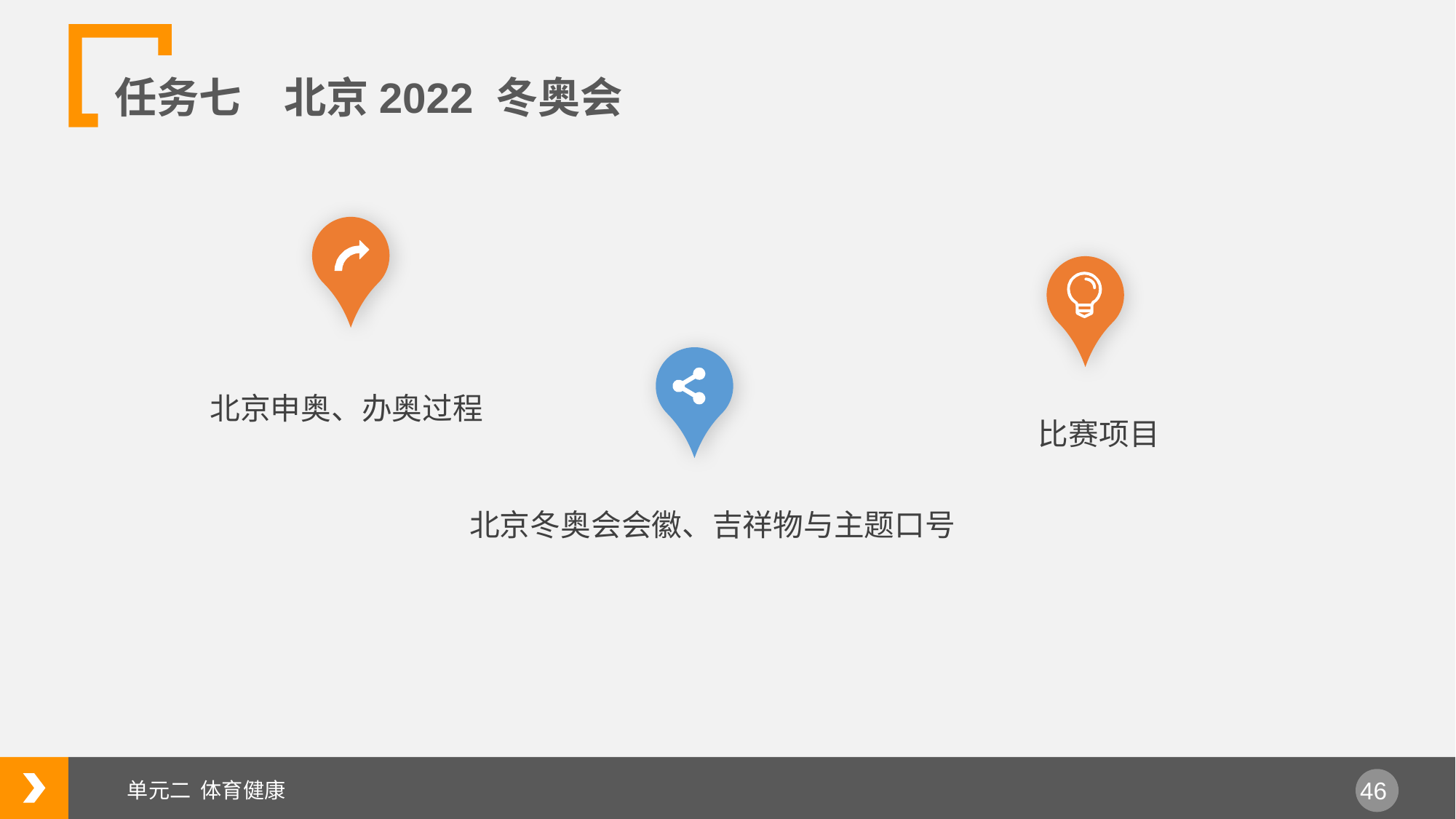

任务七　北京2022 冬奥会

北京申奥、办奥过程

比赛项目

北京冬奥会会徽、吉祥物与主题口号
单元二  体育健康